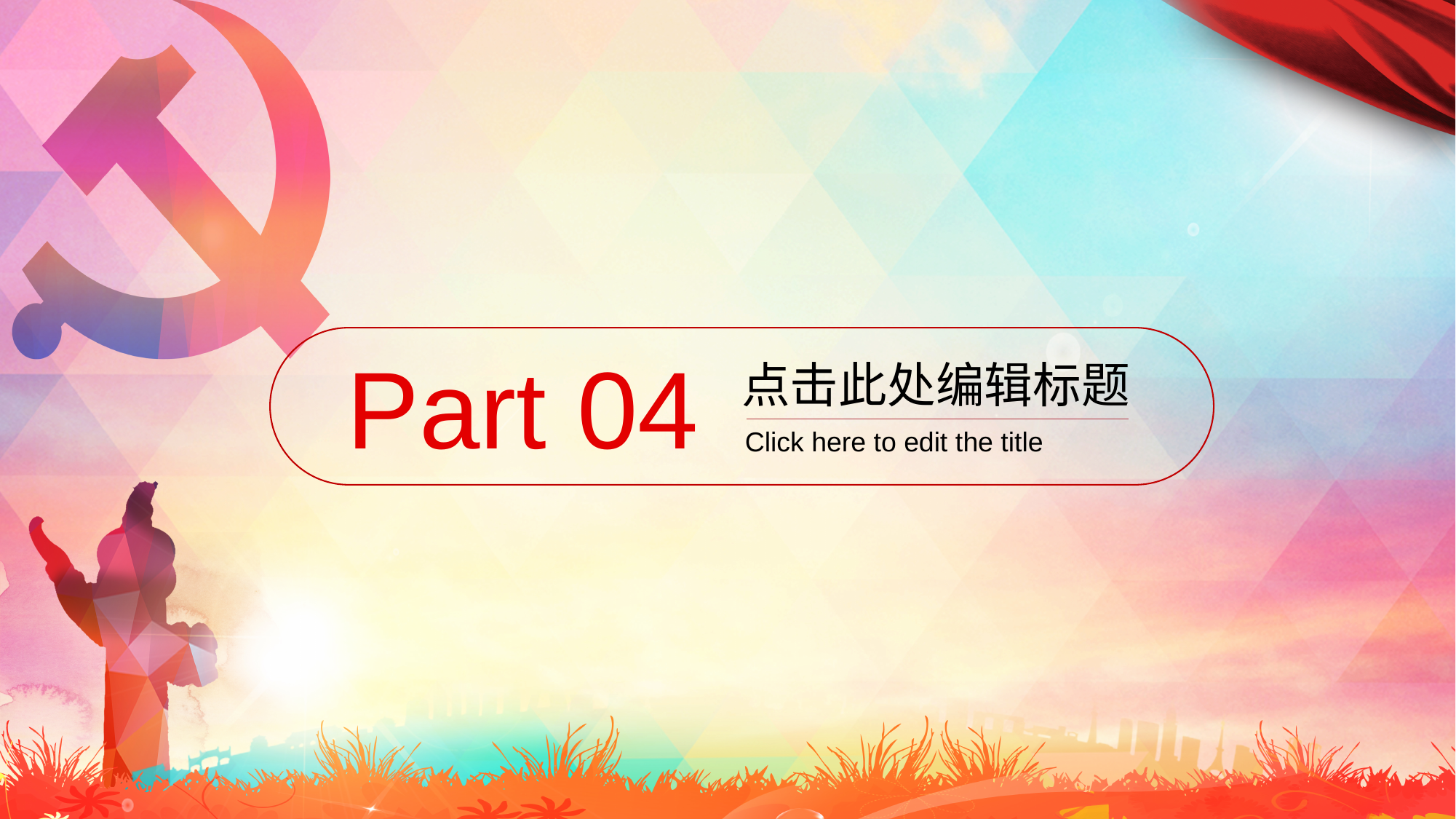

Part 04
点击此处编辑标题
Click here to edit the title